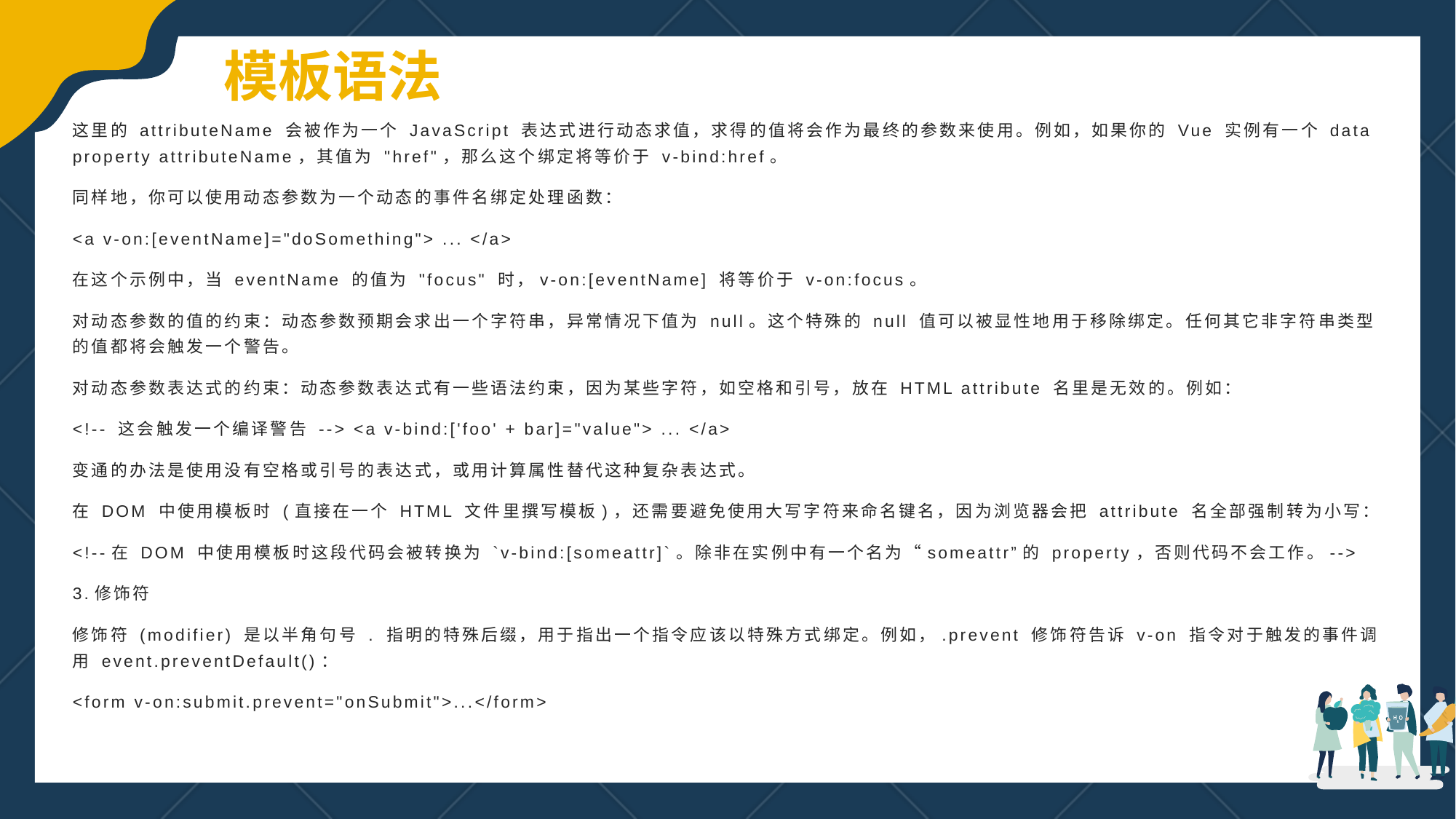

模板语法
这里的 attributeName 会被作为一个 JavaScript 表达式进行动态求值，求得的值将会作为最终的参数来使用。例如，如果你的 Vue 实例有一个 data property attributeName，其值为 "href"，那么这个绑定将等价于 v-bind:href。
同样地，你可以使用动态参数为一个动态的事件名绑定处理函数：
<a v-on:[eventName]="doSomething"> ... </a>
在这个示例中，当 eventName 的值为 "focus" 时，v-on:[eventName] 将等价于 v-on:focus。
对动态参数的值的约束：动态参数预期会求出一个字符串，异常情况下值为 null。这个特殊的 null 值可以被显性地用于移除绑定。任何其它非字符串类型的值都将会触发一个警告。
对动态参数表达式的约束：动态参数表达式有一些语法约束，因为某些字符，如空格和引号，放在 HTML attribute 名里是无效的。例如：
<!-- 这会触发一个编译警告 --> <a v-bind:['foo' + bar]="value"> ... </a>
变通的办法是使用没有空格或引号的表达式，或用计算属性替代这种复杂表达式。
在 DOM 中使用模板时 (直接在一个 HTML 文件里撰写模板)，还需要避免使用大写字符来命名键名，因为浏览器会把 attribute 名全部强制转为小写：
<!--在 DOM 中使用模板时这段代码会被转换为 `v-bind:[someattr]`。除非在实例中有一个名为“someattr”的 property，否则代码不会工作。-->
3.修饰符
修饰符 (modifier) 是以半角句号 . 指明的特殊后缀，用于指出一个指令应该以特殊方式绑定。例如，.prevent 修饰符告诉 v-on 指令对于触发的事件调用 event.preventDefault()：
<form v-on:submit.prevent="onSubmit">...</form>